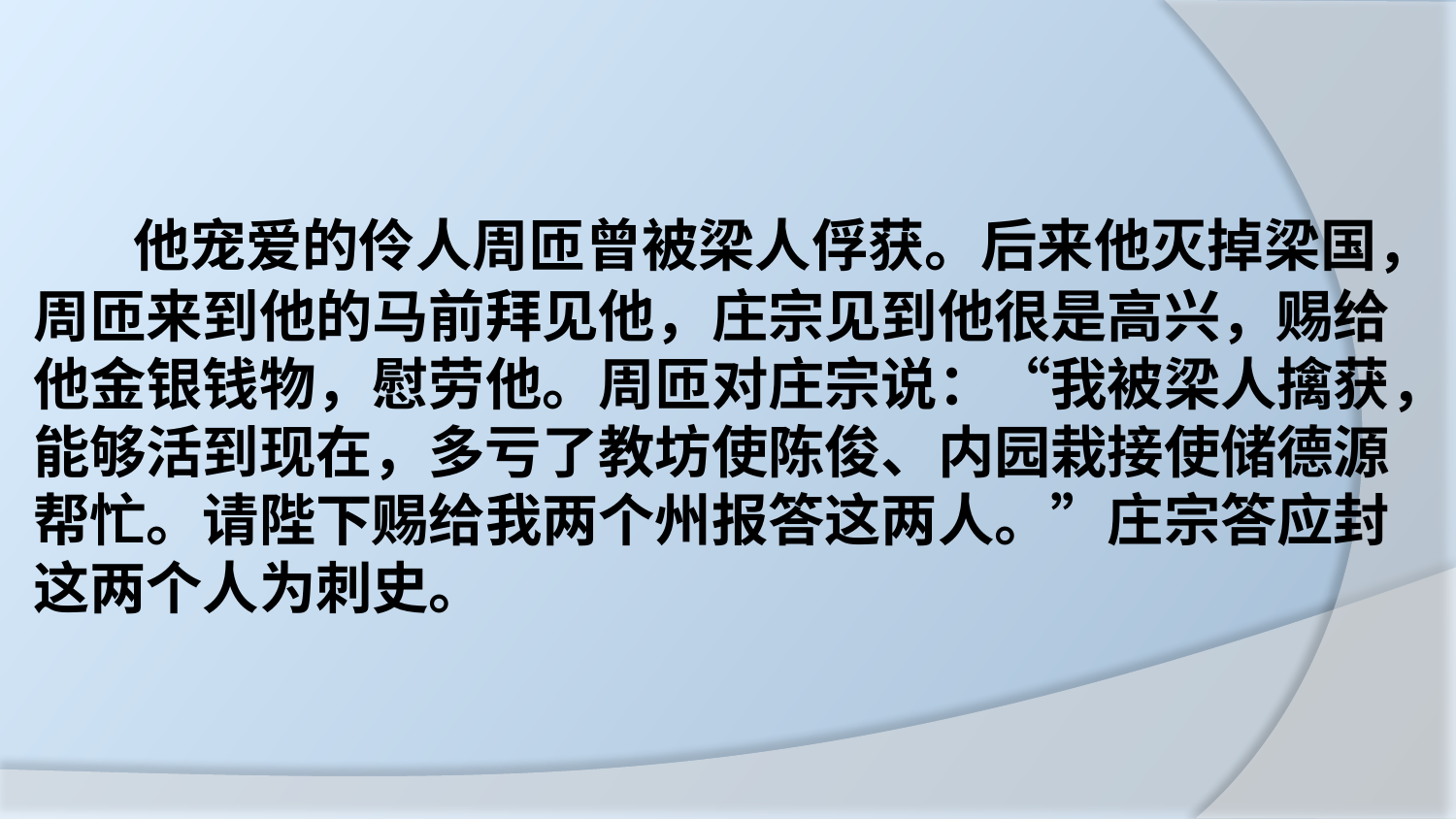

他宠爱的伶人周匝曾被梁人俘获。后来他灭掉梁国，周匝来到他的马前拜见他，庄宗见到他很是高兴，赐给他金银钱物，慰劳他。周匝对庄宗说：“我被梁人擒获，能够活到现在，多亏了教坊使陈俊、内园栽接使储德源帮忙。请陛下赐给我两个州报答这两人。”庄宗答应封这两个人为刺史。